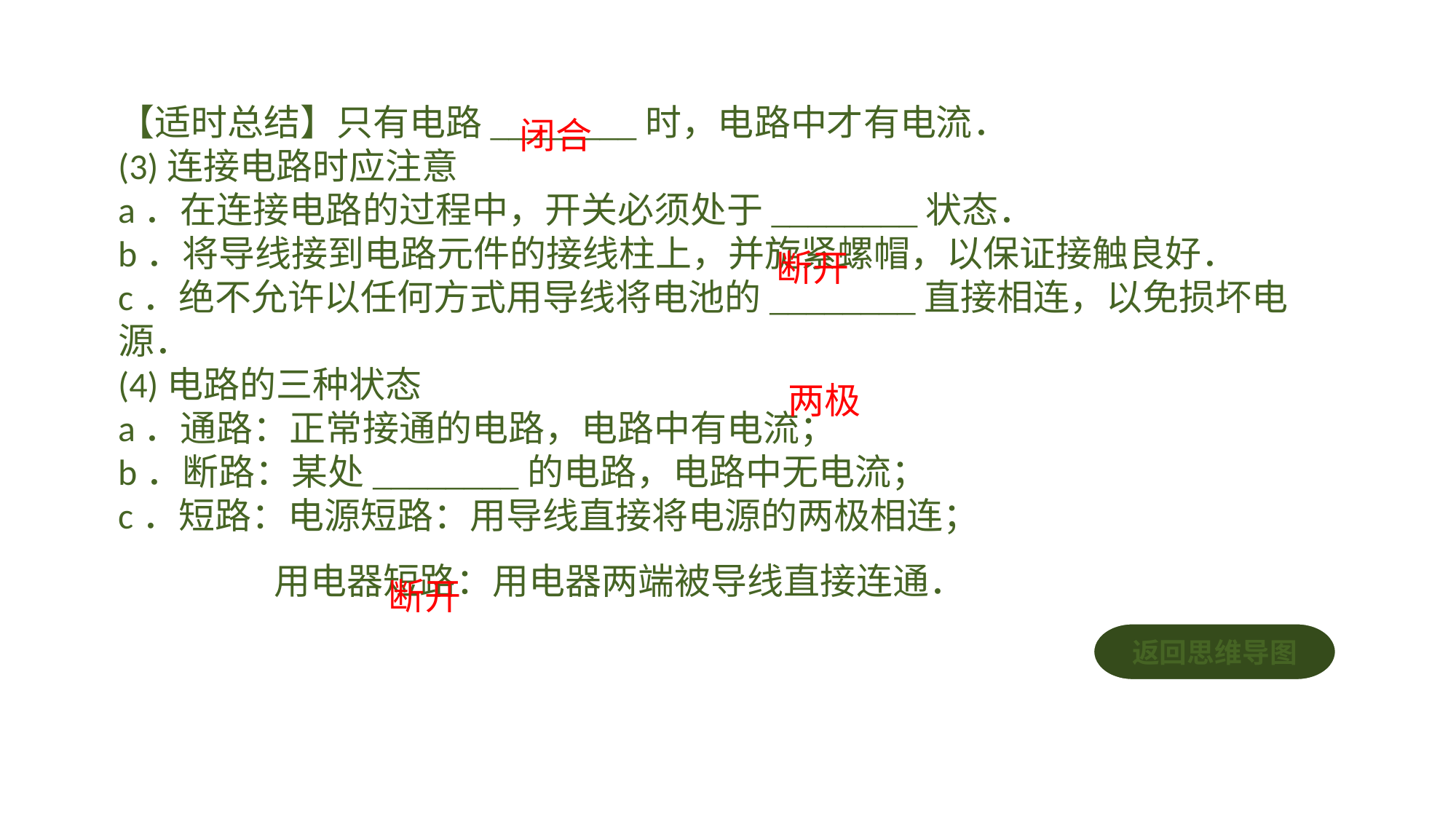

【适时总结】只有电路________时，电路中才有电流．(3)连接电路时应注意a．在连接电路的过程中，开关必须处于________状态．b．将导线接到电路元件的接线柱上，并旋紧螺帽，以保证接触良好．c．绝不允许以任何方式用导线将电池的________直接相连，以免损坏电源．(4)电路的三种状态a．通路：正常接通的电路，电路中有电流；b．断路：某处________的电路，电路中无电流；c．短路：电源短路：用导线直接将电源的两极相连；                  用电器短路：用电器两端被导线直接连通．
闭合
断开
两极
断开
返回思维导图